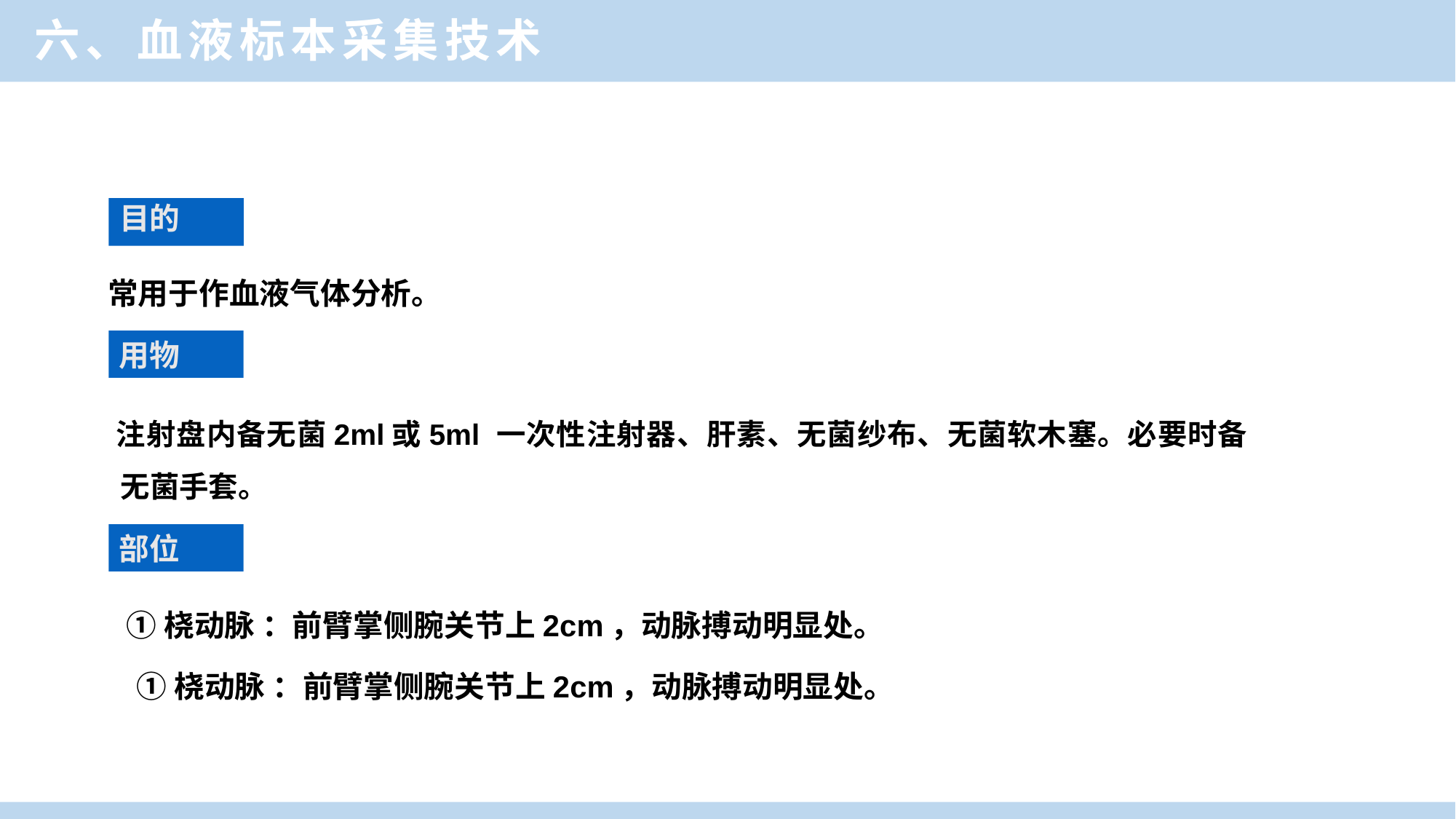

六、血液标本采集技术
目的
常用于作血液气体分析。
用物
  注射盘内备无菌2ml或5ml 一次性注射器、肝素、无菌纱布、无菌软木塞。必要时备无菌手套。
部位
①桡动脉 ：前臂掌侧腕关节上2cm，动脉搏动明显处。
①桡动脉 ：前臂掌侧腕关节上2cm，动脉搏动明显处。